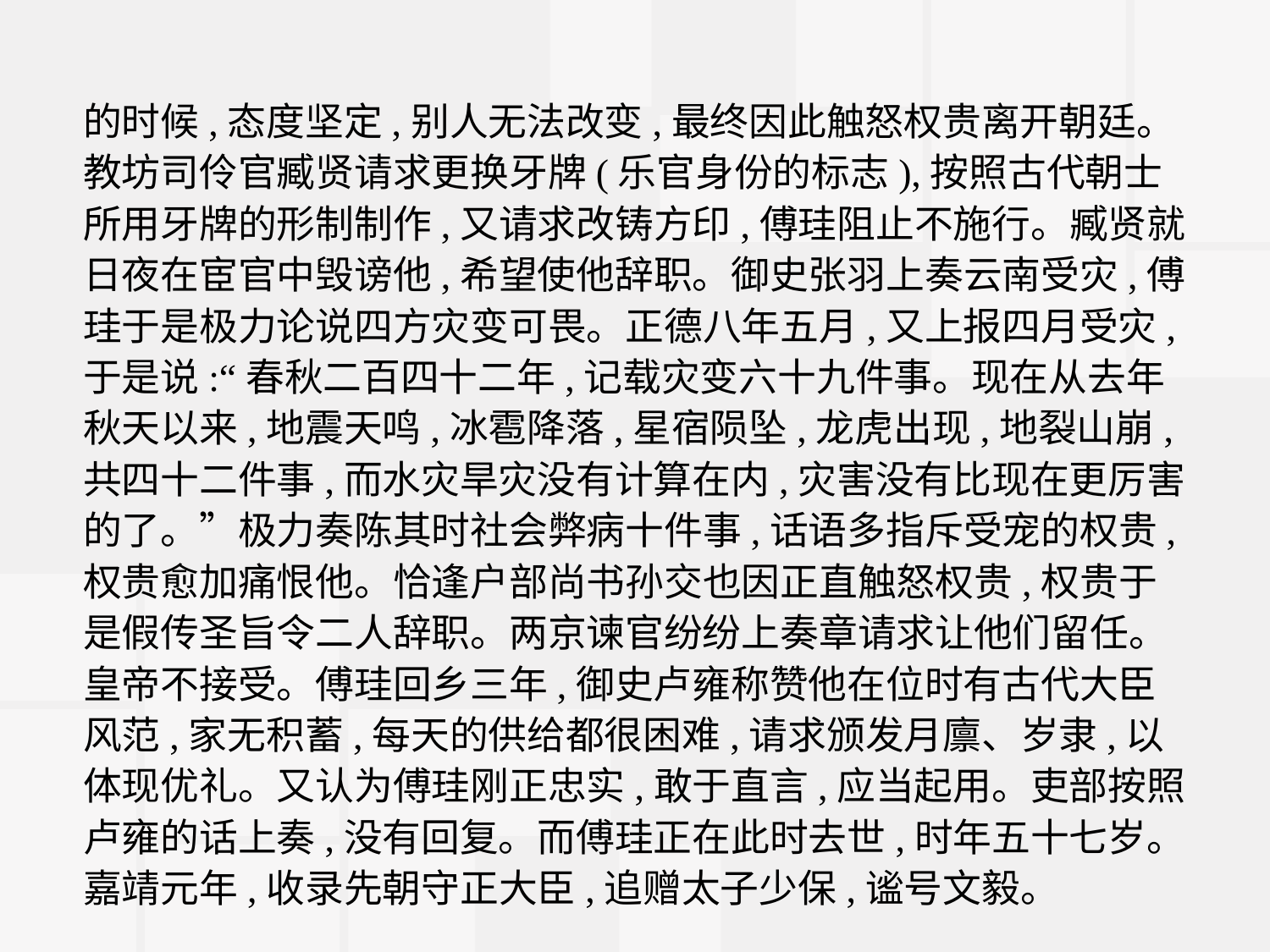

的时候,态度坚定,别人无法改变,最终因此触怒权贵离开朝廷。教坊司伶官臧贤请求更换牙牌(乐官身份的标志),按照古代朝士所用牙牌的形制制作,又请求改铸方印,傅珪阻止不施行。臧贤就日夜在宦官中毁谤他,希望使他辞职。御史张羽上奏云南受灾,傅珪于是极力论说四方灾变可畏。正德八年五月,又上报四月受灾,于是说:“春秋二百四十二年,记载灾变六十九件事。现在从去年秋天以来,地震天鸣,冰雹降落,星宿陨坠,龙虎出现,地裂山崩,共四十二件事,而水灾旱灾没有计算在内,灾害没有比现在更厉害的了。”极力奏陈其时社会弊病十件事,话语多指斥受宠的权贵,权贵愈加痛恨他。恰逢户部尚书孙交也因正直触怒权贵,权贵于是假传圣旨令二人辞职。两京谏官纷纷上奏章请求让他们留任。皇帝不接受。傅珪回乡三年,御史卢雍称赞他在位时有古代大臣风范,家无积蓄,每天的供给都很困难,请求颁发月廪、岁隶,以体现优礼。又认为傅珪刚正忠实,敢于直言,应当起用。吏部按照卢雍的话上奏,没有回复。而傅珪正在此时去世,时年五十七岁。嘉靖元年,收录先朝守正大臣,追赠太子少保,谧号文毅。